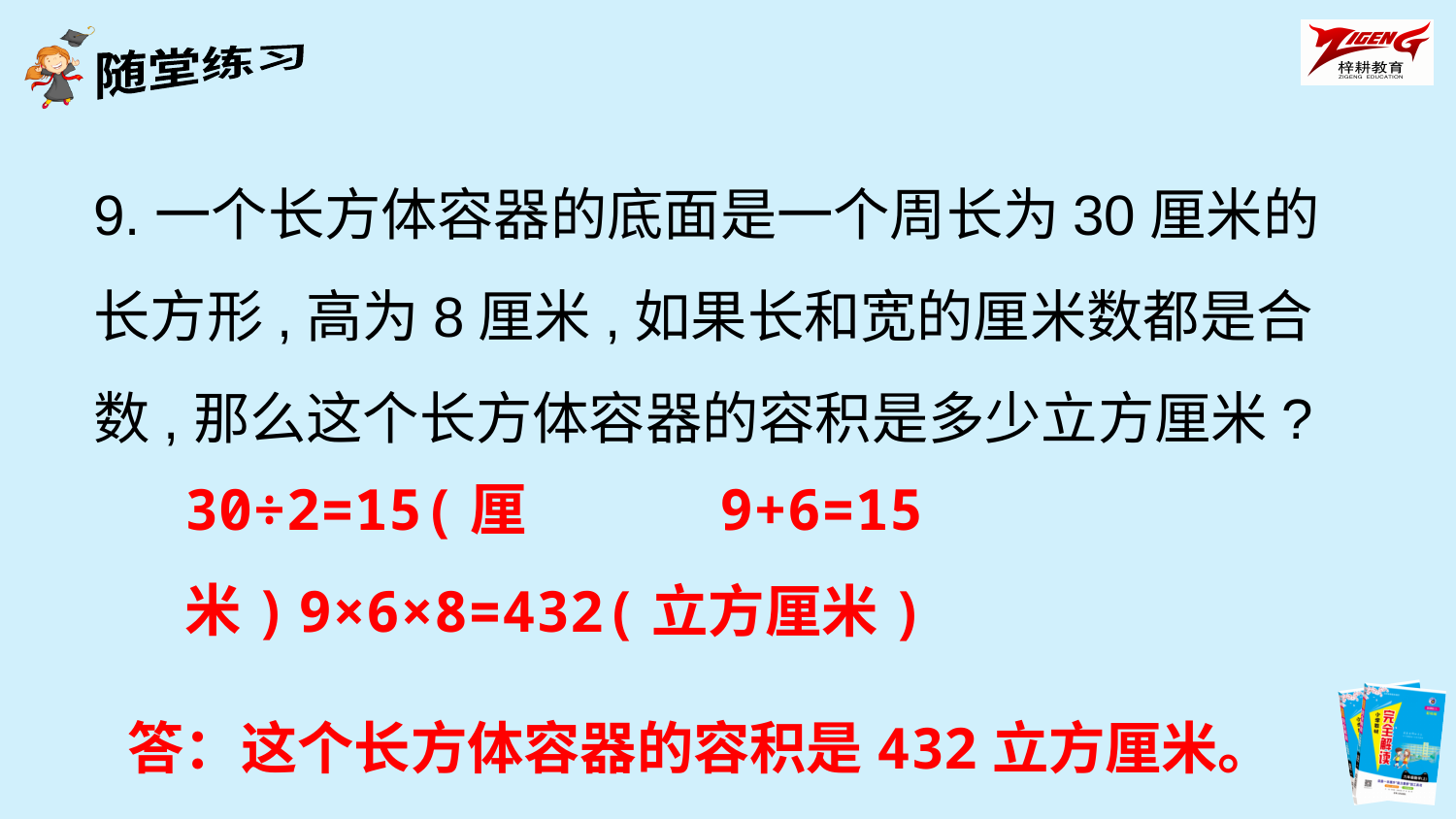

9.一个长方体容器的底面是一个周长为30厘米的长方形,高为8厘米,如果长和宽的厘米数都是合数,那么这个长方体容器的容积是多少立方厘米?
30÷2=15(厘米)
9+6=15
9×6×8=432(立方厘米)
答：这个长方体容器的容积是432立方厘米。